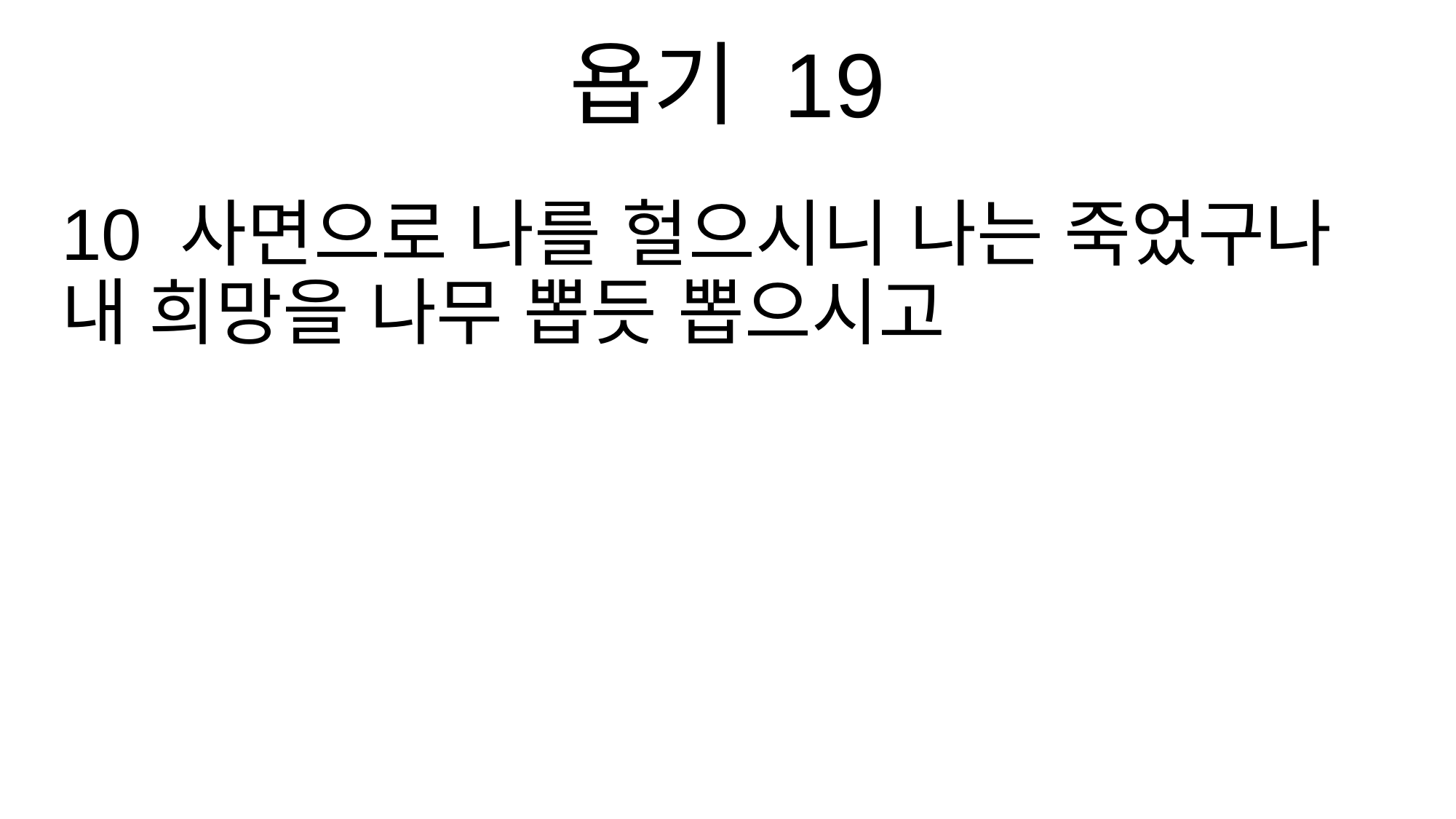

욥기 19
10 사면으로 나를 헐으시니 나는 죽었구나 내 희망을 나무 뽑듯 뽑으시고